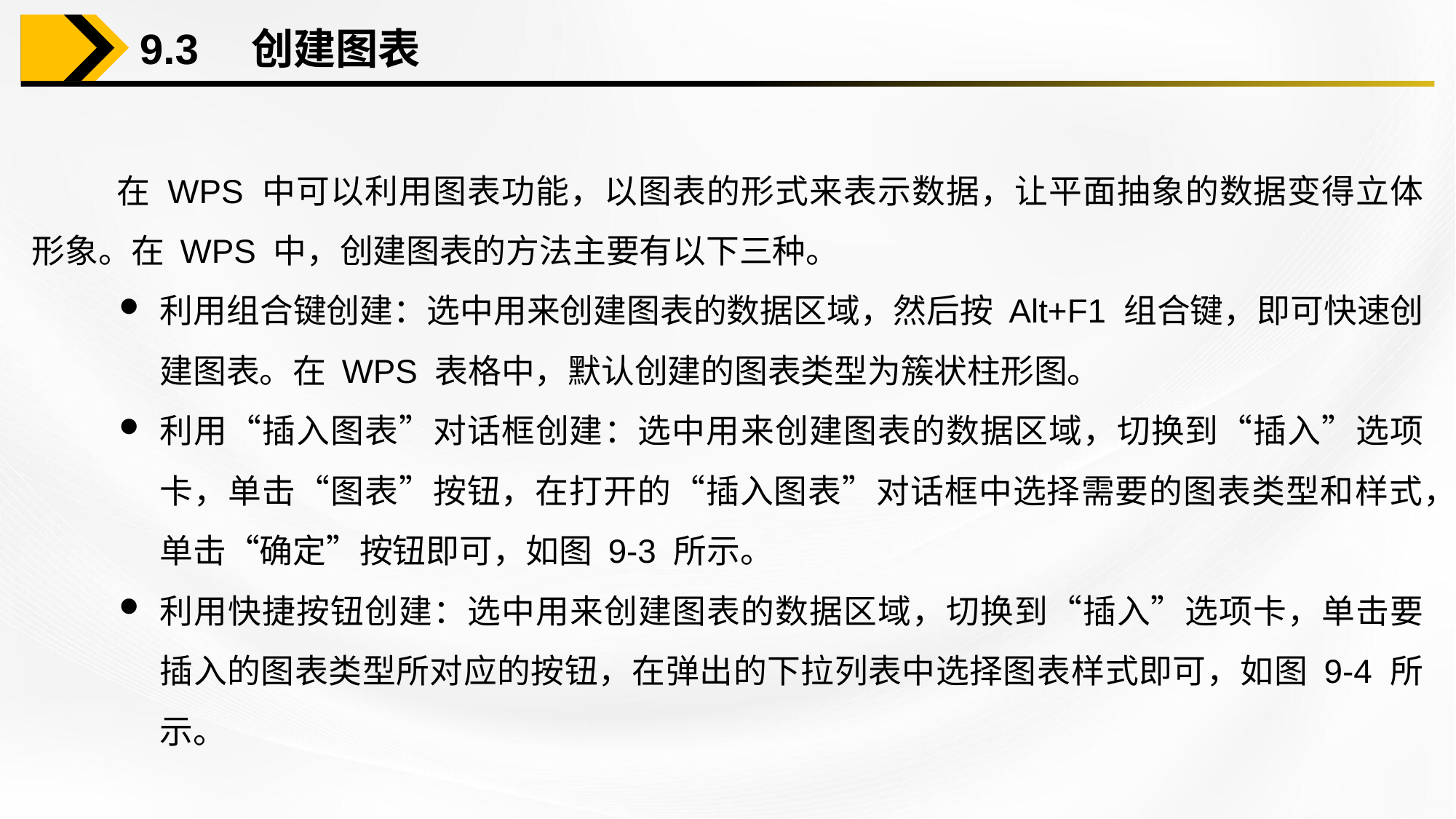

9.3　创建图表
在 WPS 中可以利用图表功能，以图表的形式来表示数据，让平面抽象的数据变得立体形象。在 WPS 中，创建图表的方法主要有以下三种。
利用组合键创建：选中用来创建图表的数据区域，然后按 Alt+F1 组合键，即可快速创建图表。在 WPS 表格中，默认创建的图表类型为簇状柱形图。
利用“插入图表”对话框创建：选中用来创建图表的数据区域，切换到“插入”选项卡，单击“图表”按钮，在打开的“插入图表”对话框中选择需要的图表类型和样式，单击“确定”按钮即可，如图 9-3 所示。
利用快捷按钮创建：选中用来创建图表的数据区域，切换到“插入”选项卡，单击要插入的图表类型所对应的按钮，在弹出的下拉列表中选择图表样式即可，如图 9-4 所示。